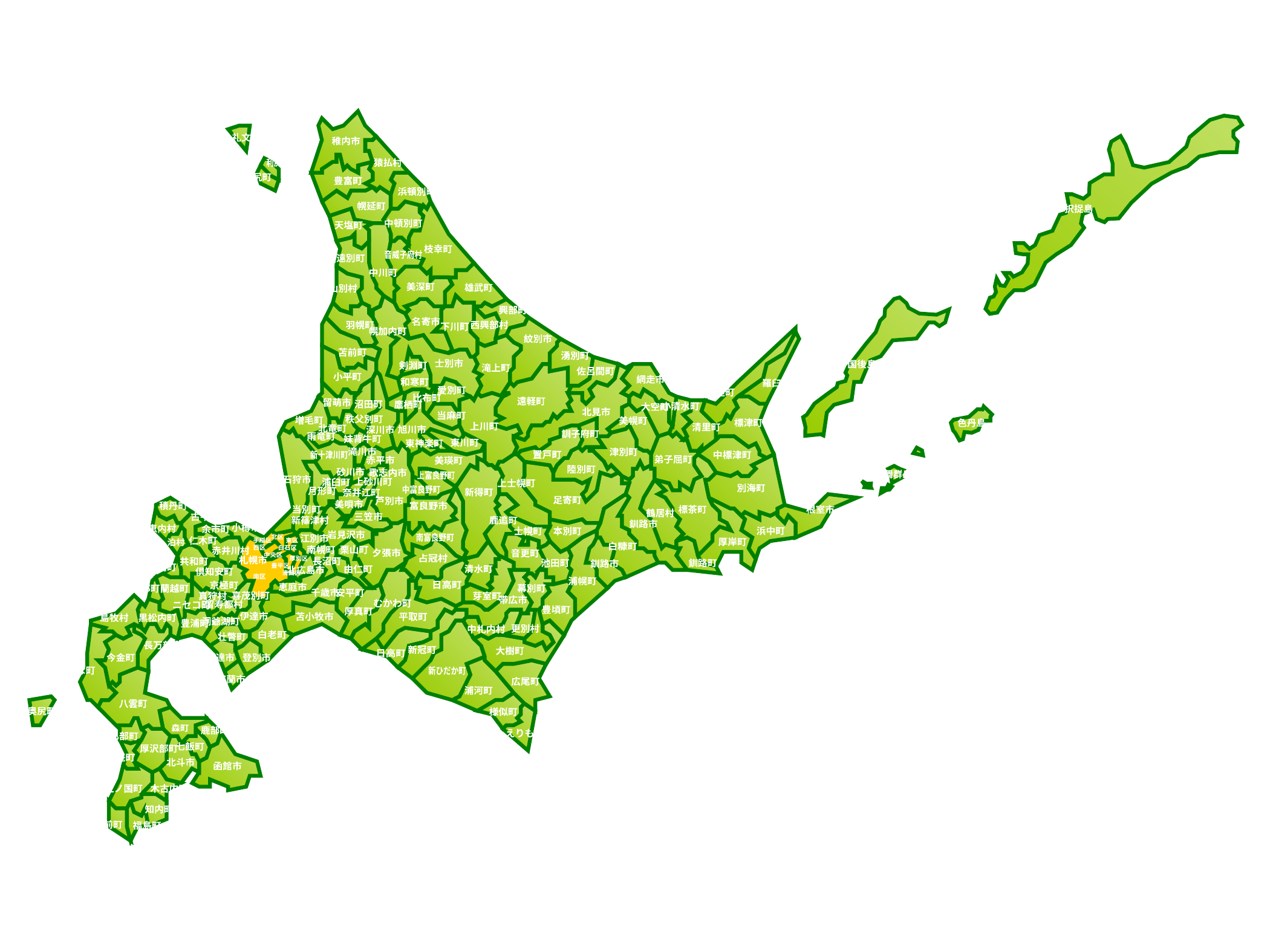

礼文町
稚内市
利尻富士町
猿払村
利尻町
豊富町
浜頓別町
幌延町
中頓別町
天塩町
枝幸町
音威子府村
遠別町
中川町
美深町
雄武町
初山別村
興部町
名寄市
西興部村
羽幌町
下川町
幌加内町
紋別市
苫前町
湧別町
士別市
剣淵町
滝上町
佐呂間町
小平町
網走市
和寒町
羅臼町
愛別町
斜里町
比布町
遠軽町
留萌市
沼田町
鷹栖町
小清水町
大空町
北見市
当麻町
秩父別町
増毛町
美幌町
標津町
上川町
清里町
北竜町
旭川市
深川市
訓子府町
雨竜町
妹背牛町
東川町
東神楽町
滝川市
津別町
置戸町
新十津川町
中標津町
弟子屈町
赤平市
美瑛町
陸別町
砂川市
歌志内市
上富良野町
石狩市
上砂川町
浦臼町
上士幌町
別海町
中富良野町
月形町
新得町
奈井江町
足寄町
芦別市
美唄市
積丹町
富良野市
当別町
標茶町
根室市
鶴居村
三笠市
古平町
新篠津村
鹿追町
釧路市
小樽市
神恵内村
余市町
浜中町
士幌町
本別町
岩見沢市
南富良野町
北区
江別市
仁木町
厚岸町
手稲区
東区
泊村
白糠町
西区
白石区
南幌町
栗山町
赤井川村
夕張市
音更町
中央区
占冠村
札幌市
厚別区
長沼町
共和町
池田町
釧路町
釧路市
豊平区
岩内町
清水町
由仁町
北広島市
倶知安町
清田区
南区
浦幌町
日高町
京極町
恵庭市
幕別町
寿都町
蘭越町
千歳市
安平町
喜茂別町
芽室町
真狩村
帯広市
むかわ町
留寿都村
ニセコ町
豊頃町
厚真町
伊達市
苫小牧市
平取町
黒松内町
島牧村
洞爺湖町
豊浦町
更別村
中札内村
白老町
壮瞥町
長万部町
新冠町
大樹町
日高町
伊達市
登別市
今金町
せたな町
新ひだか町
室蘭市
広尾町
浦河町
八雲町
奥尻町
様似町
森町
鹿部町
えりも町
乙部町
七飯町
厚沢部町
江差町
北斗市
函館市
上ノ国町
木古内町
知内町
松前町
福島町
択捉島
国後島
色丹島
歯舞群島